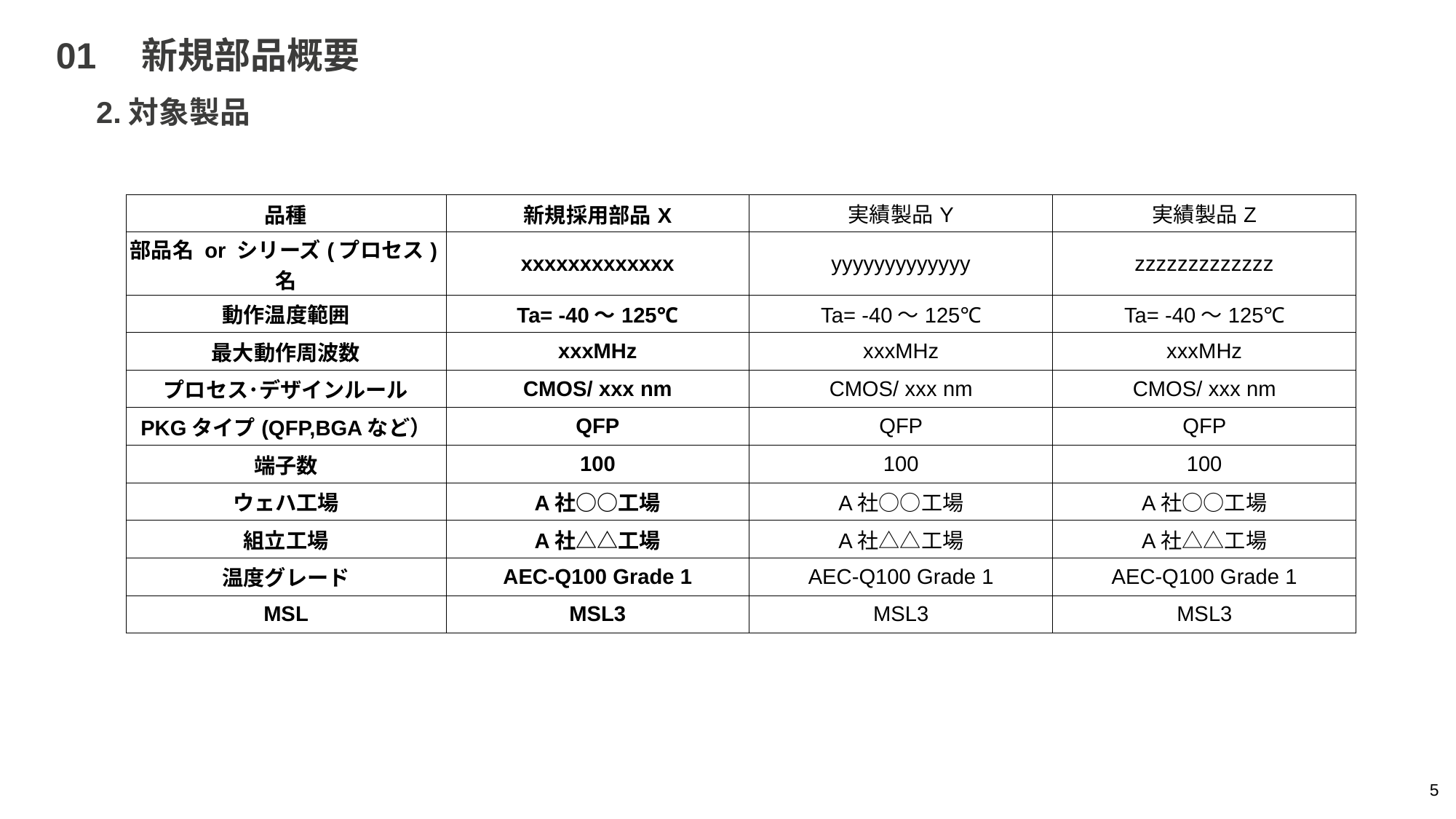

# 01　新規部品概要
2.対象製品
| 品種 | 新規採用部品X | 実績製品Y | 実績製品Z |
| --- | --- | --- | --- |
| 部品名 or シリーズ(プロセス)名 | xxxxxxxxxxxxx | yyyyyyyyyyyyy | zzzzzzzzzzzzz |
| 動作温度範囲 | Ta= -40～125℃ | Ta= -40～125℃ | Ta= -40～125℃ |
| 最大動作周波数 | xxxMHz | xxxMHz | xxxMHz |
| プロセス･デザインルール | CMOS/ xxx nm | CMOS/ xxx nm | CMOS/ xxx nm |
| PKGタイプ(QFP,BGAなど） | QFP | QFP | QFP |
| 端子数 | 100 | 100 | 100 |
| ウェハ工場 | A社○○工場 | A社○○工場 | A社○○工場 |
| 組立工場 | A社△△工場 | A社△△工場 | A社△△工場 |
| 温度グレード | AEC-Q100 Grade 1 | AEC-Q100 Grade 1 | AEC-Q100 Grade 1 |
| MSL | MSL3 | MSL3 | MSL3 |